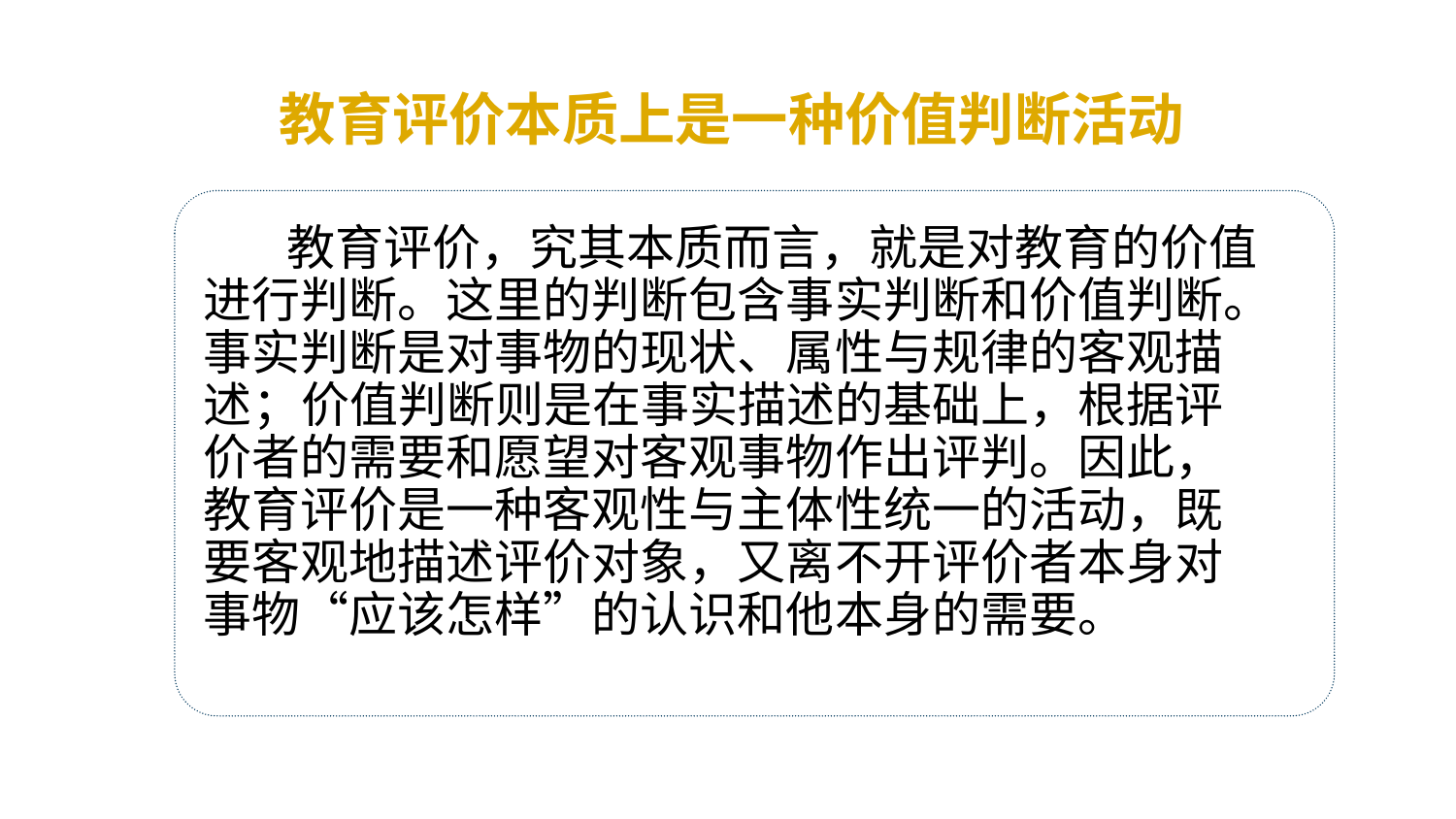

教育评价本质上是一种价值判断活动

         教育评价，究其本质而言，就是对教育的价值进行判断。这里的判断包含事实判断和价值判断。事实判断是对事物的现状、属性与规律的客观描述；价值判断则是在事实描述的基础上，根据评价者的需要和愿望对客观事物作出评判。因此，教育评价是一种客观性与主体性统一的活动，既要客观地描述评价对象，又离不开评价者本身对事物“应该怎样”的认识和他本身的需要。